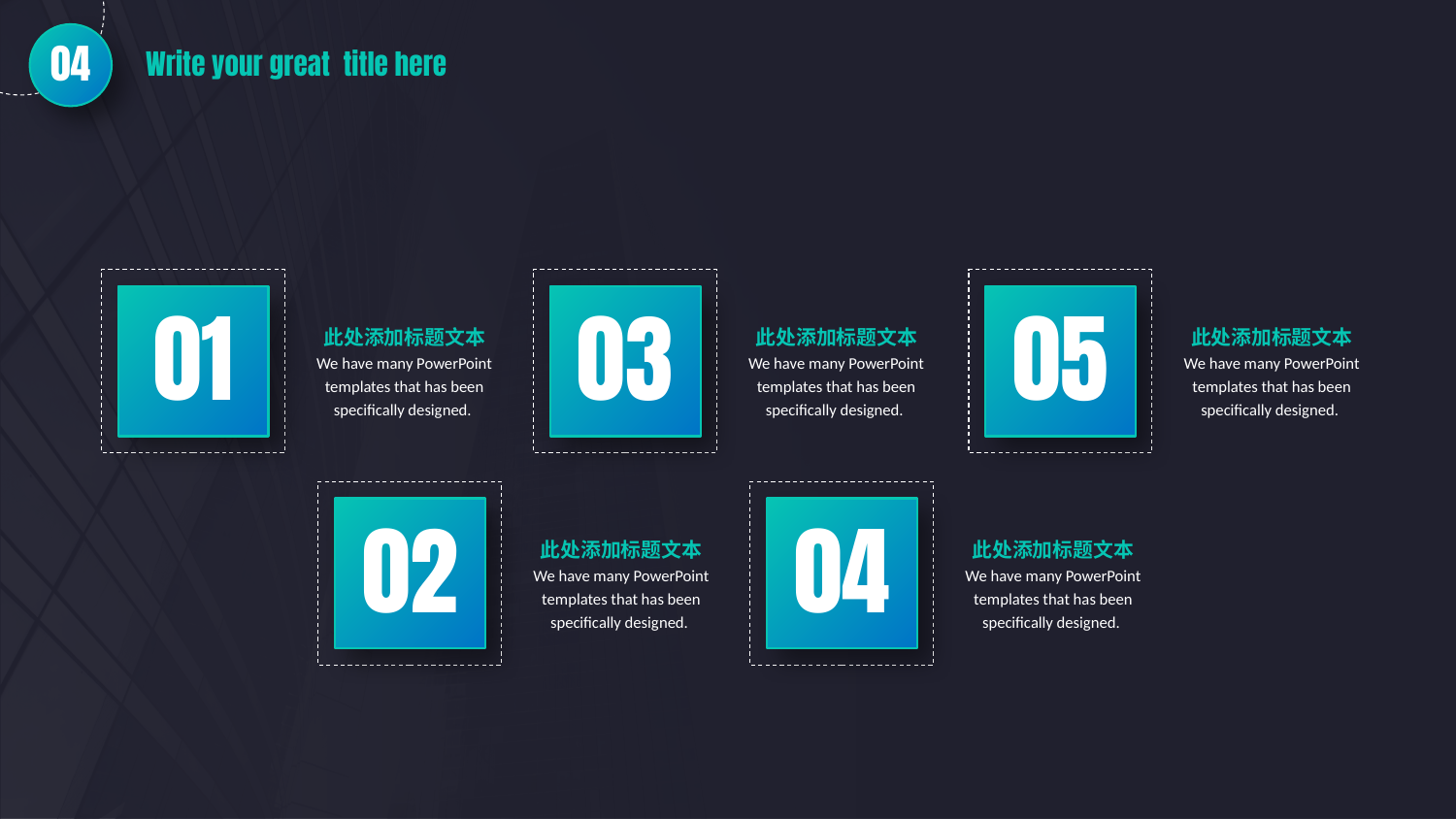

04
Write your great  title here

01
03
05
此处添加标题文本
We have many PowerPoint templates that has been specifically designed.
此处添加标题文本
We have many PowerPoint templates that has been specifically designed.
此处添加标题文本
We have many PowerPoint templates that has been specifically designed.

02
04
此处添加标题文本
We have many PowerPoint templates that has been specifically designed.
此处添加标题文本
We have many PowerPoint templates that has been specifically designed.